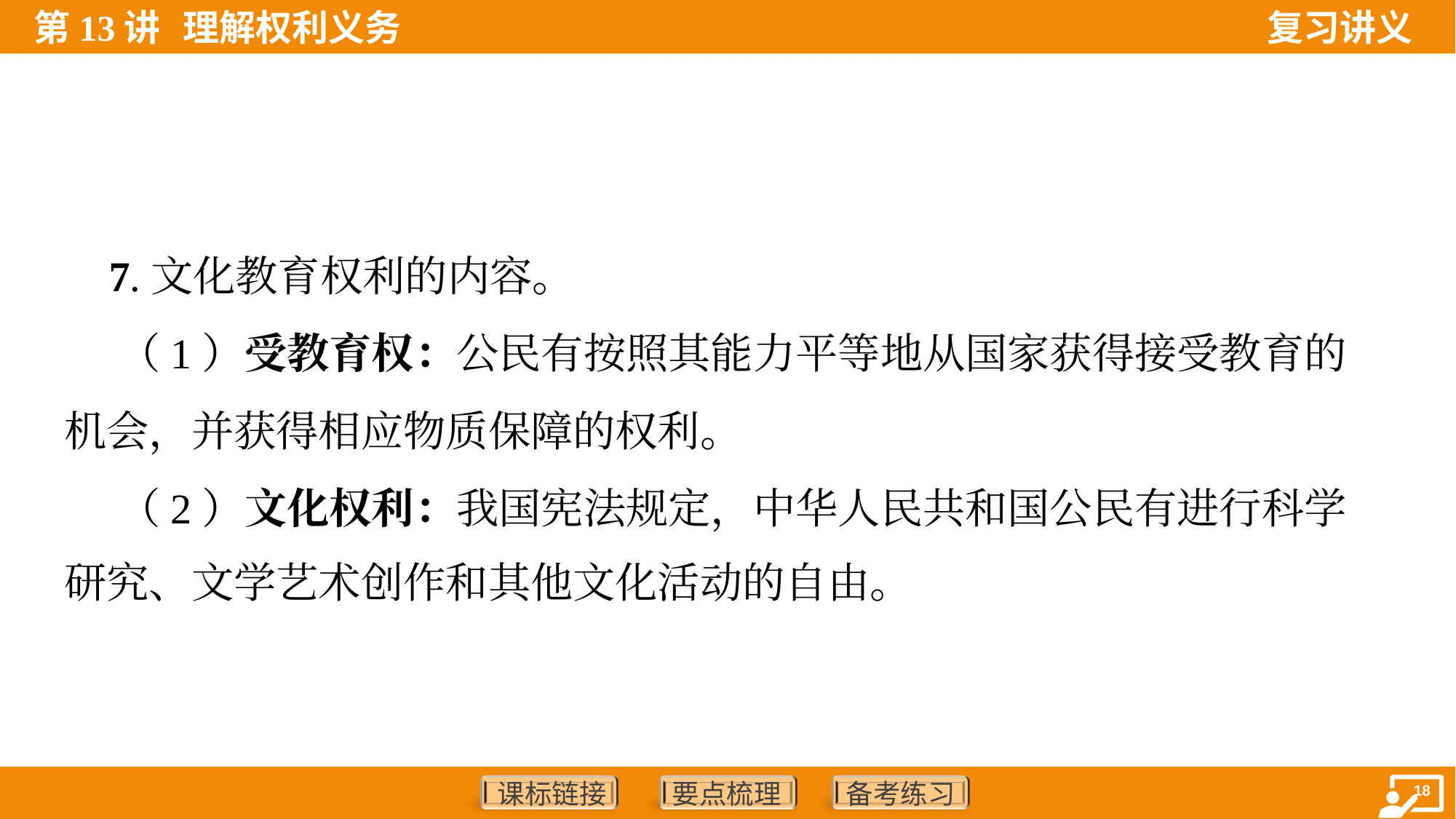

7.文化教育权利的内容。
    （1）受教育权：公民有按照其能力平等地从国家获得接受教育的
机会，并获得相应物质保障的权利。
    （2）文化权利：我国宪法规定，中华人民共和国公民有进行科学
研究、文学艺术创作和其他文化活动的自由。